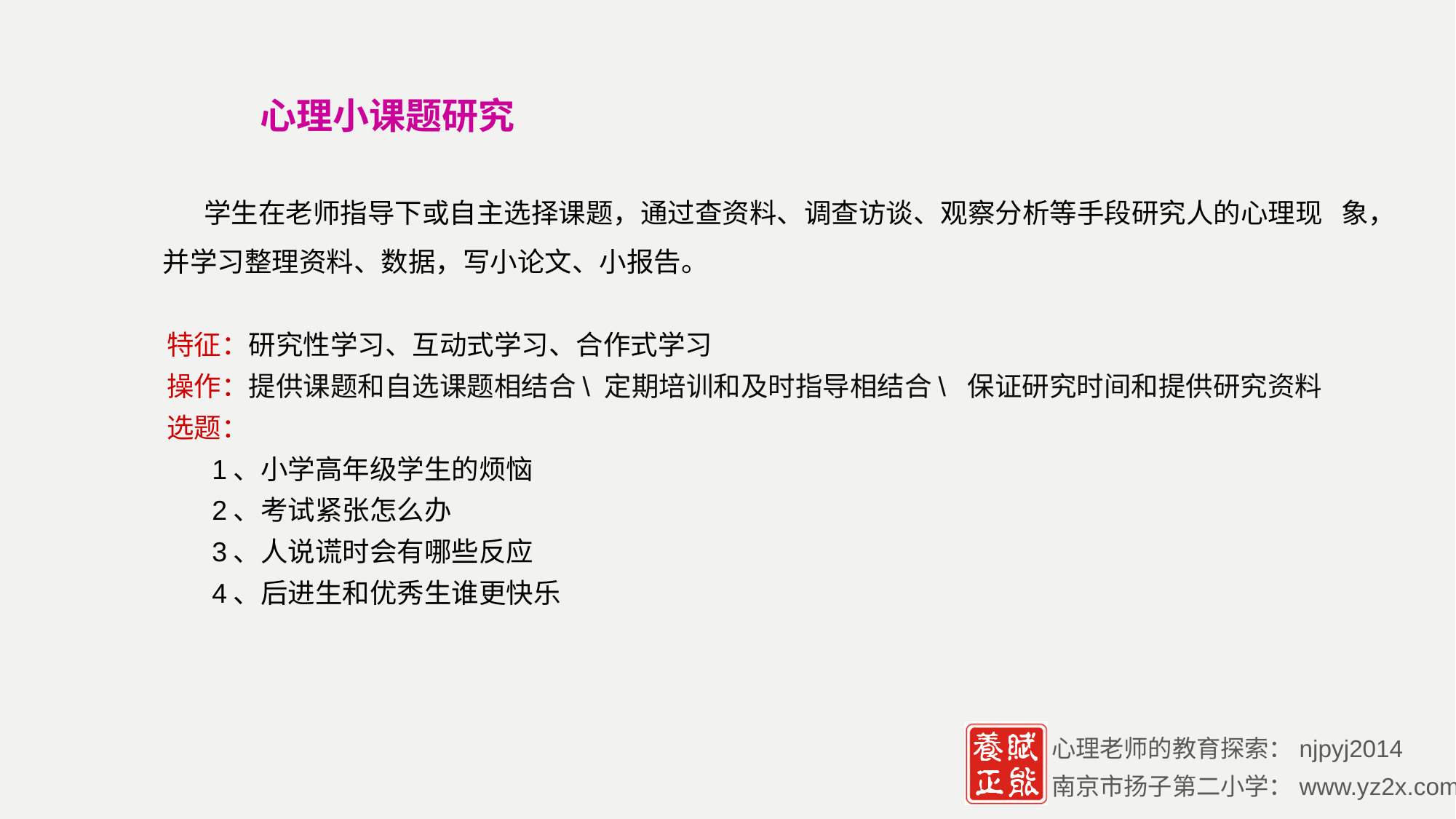

心理小课题研究

          学生在老师指导下或自主选择课题，通过查资料、调查访谈、观察分析等手段研究人的心理现   象，并学习整理资料、数据，写小论文、小报告。

    特征：研究性学习、互动式学习、合作式学习
    操作：提供课题和自选课题相结合\ 定期培训和及时指导相结合\  保证研究时间和提供研究资料
    选题：
          1、小学高年级学生的烦恼
          2、考试紧张怎么办
          3、人说谎时会有哪些反应
          4、后进生和优秀生谁更快乐